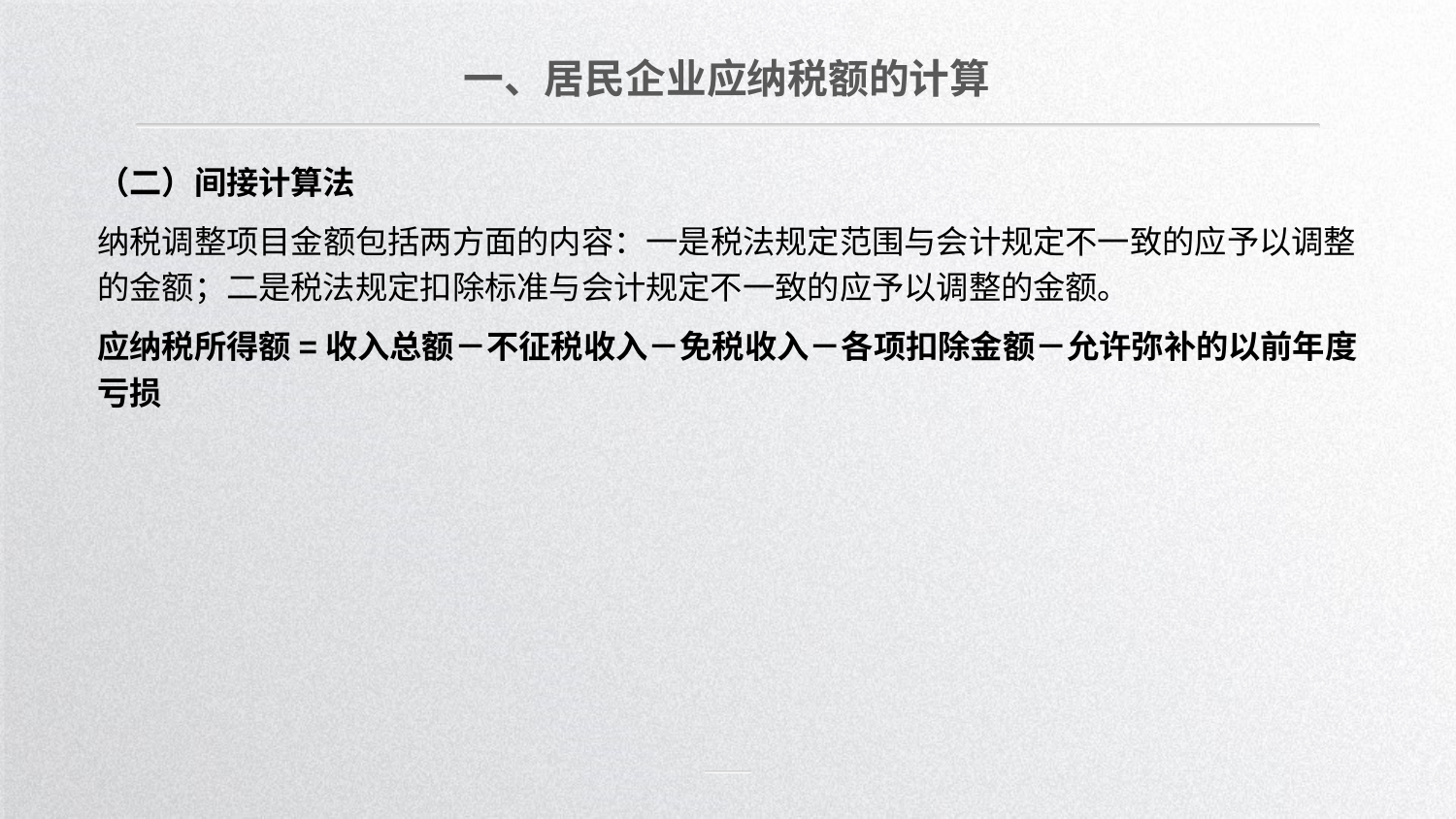

一、居民企业应纳税额的计算
（二）间接计算法
纳税调整项目金额包括两方面的内容：一是税法规定范围与会计规定不一致的应予以调整的金额；二是税法规定扣除标准与会计规定不一致的应予以调整的金额。
应纳税所得额=收入总额－不征税收入－免税收入－各项扣除金额－允许弥补的以前年度亏损